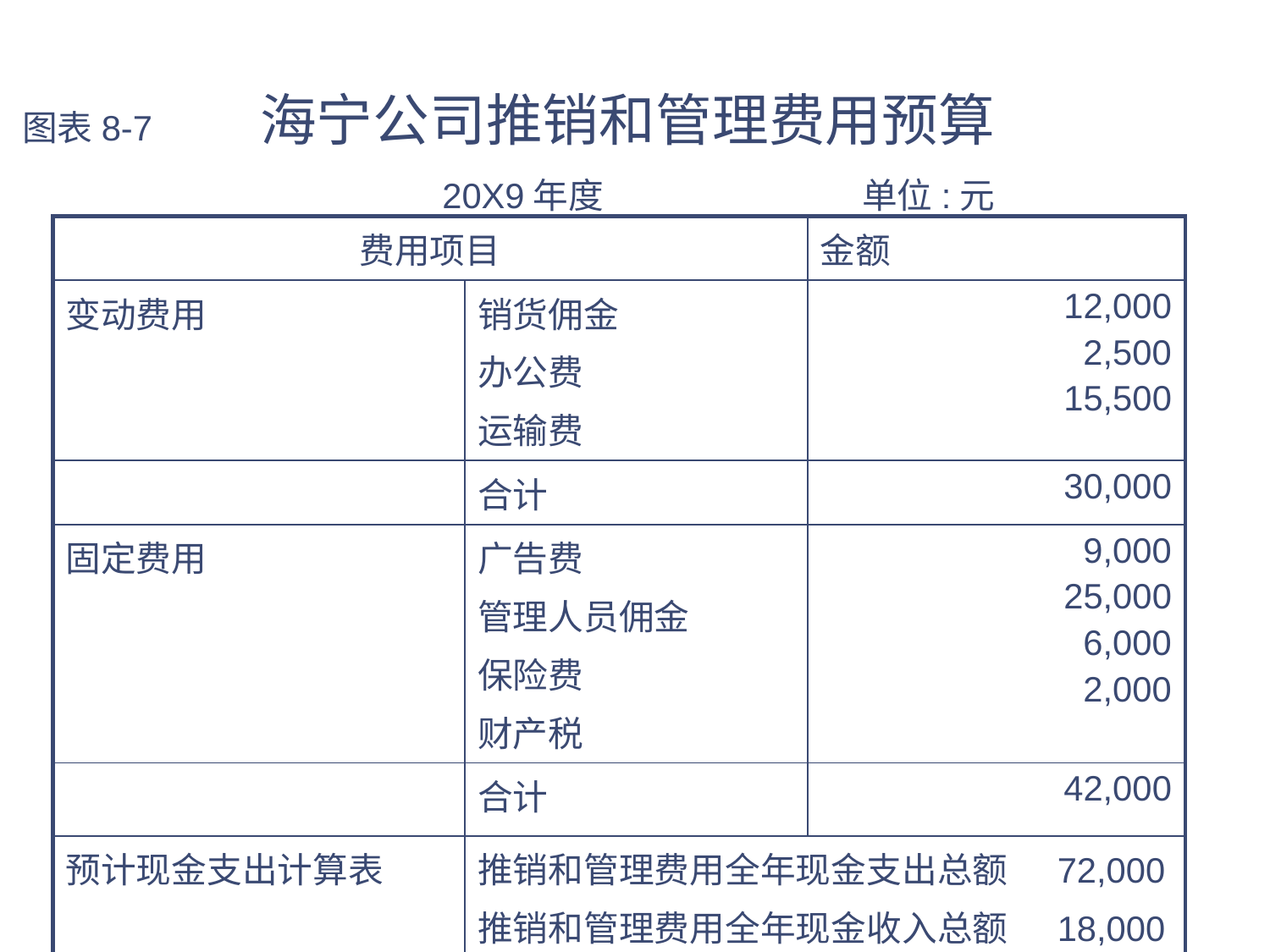

# 图表8-7      海宁公司推销和管理费用预算 20X9年度                                 单位:元
| 费用项目 |  | 金额 |
| --- | --- | --- |
| 变动费用 | 销货佣金 办公费 运输费 | 12,000 2,500 15,500 |
|  | 合计 | 30,000 |
| 固定费用 | 广告费 管理人员佣金 保险费 财产税 | 9,000 25,000 6,000 2,000 |
|  | 合计 | 42,000 |
| 预计现金支出计算表 | 推销和管理费用全年现金支出总额 72,000 推销和管理费用全年现金收入总额 18,000 |  |